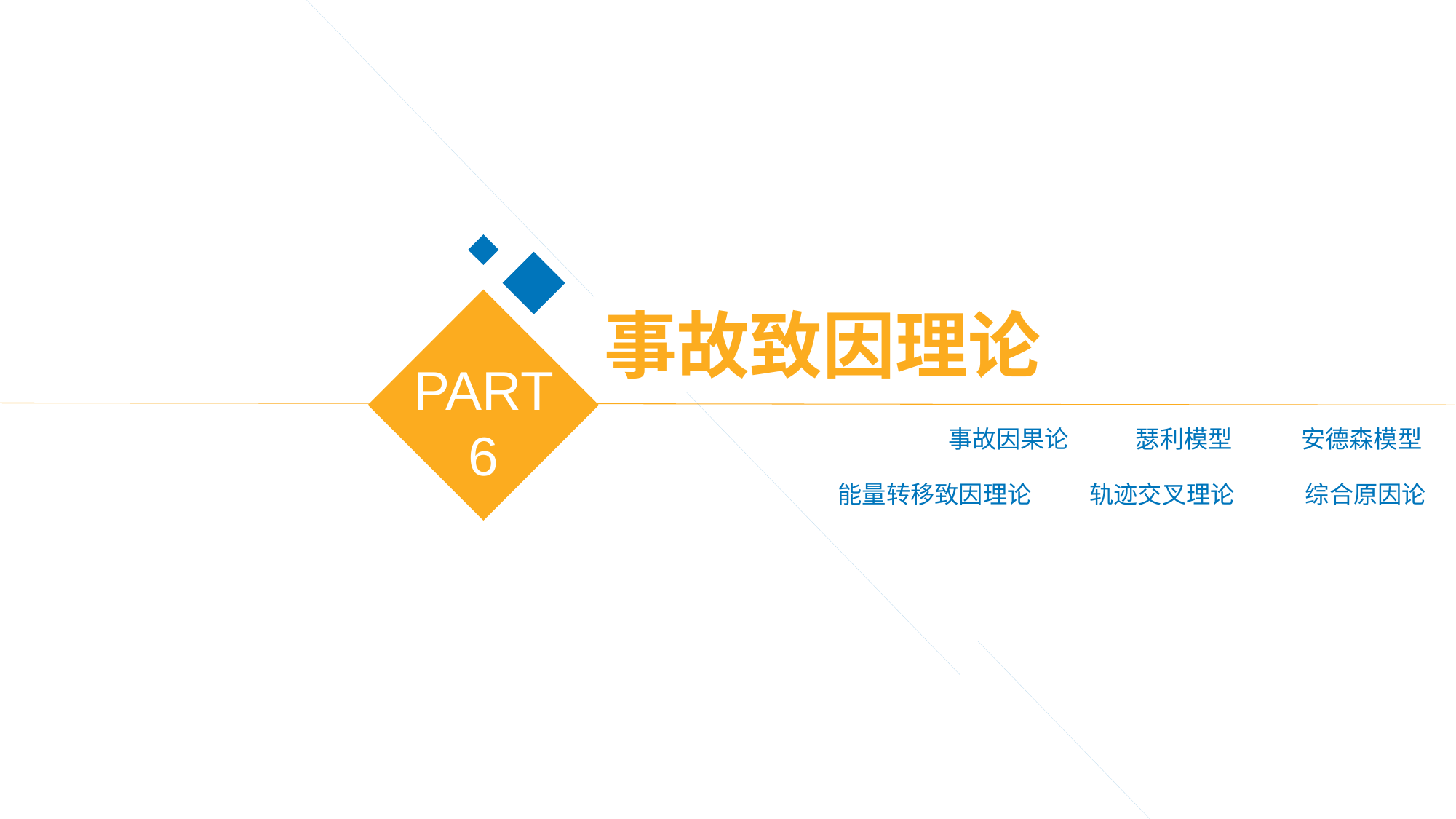

事故致因理论

PART
6
事故因果论
瑟利模型
安德森模型
能量转移致因理论
轨迹交叉理论
综合原因论